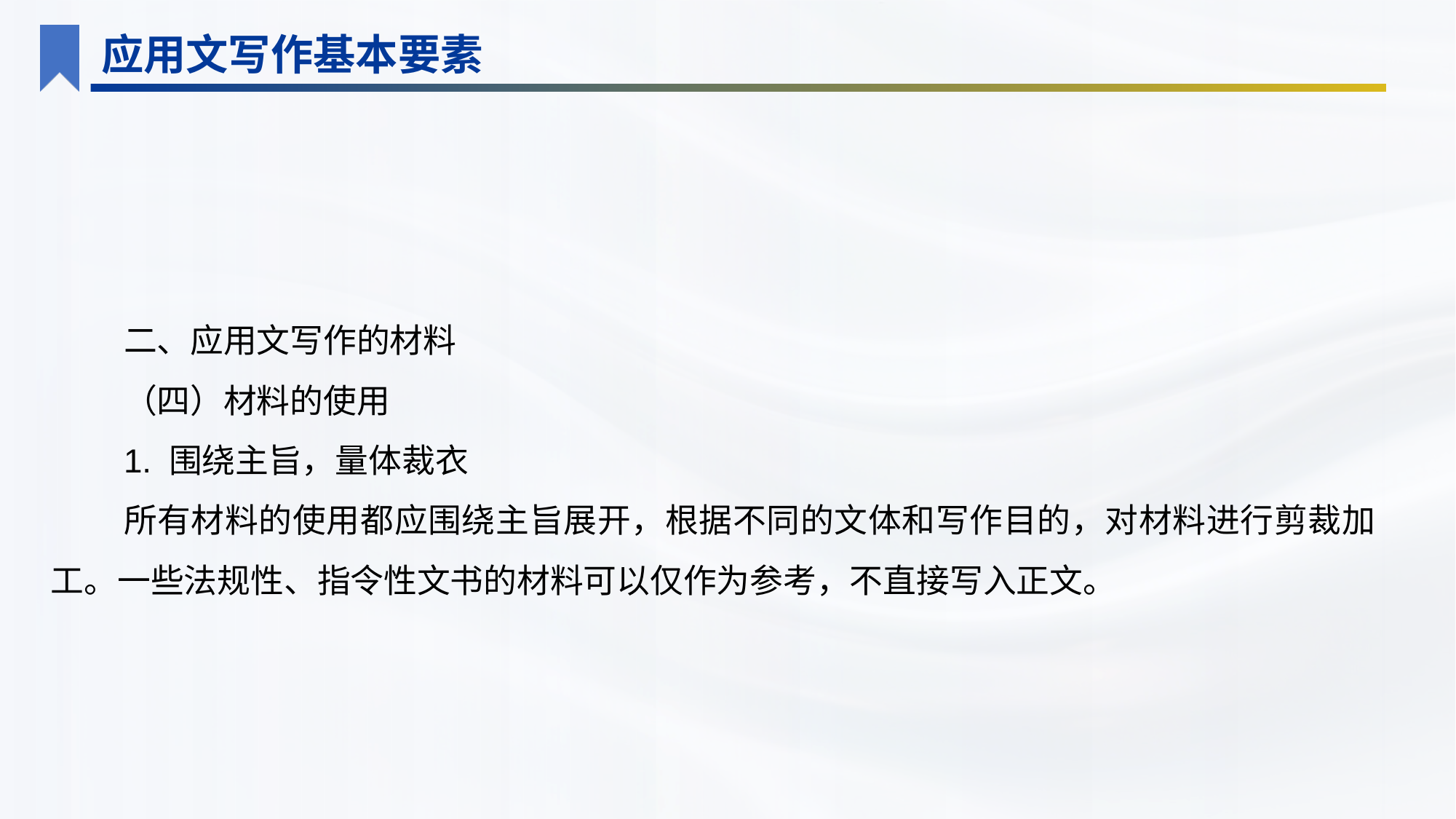

应用文写作基本要素
二、应用文写作的材料
（四）材料的使用
1. 围绕主旨，量体裁衣
所有材料的使用都应围绕主旨展开，根据不同的文体和写作目的，对材料进行剪裁加工。一些法规性、指令性文书的材料可以仅作为参考，不直接写入正文。